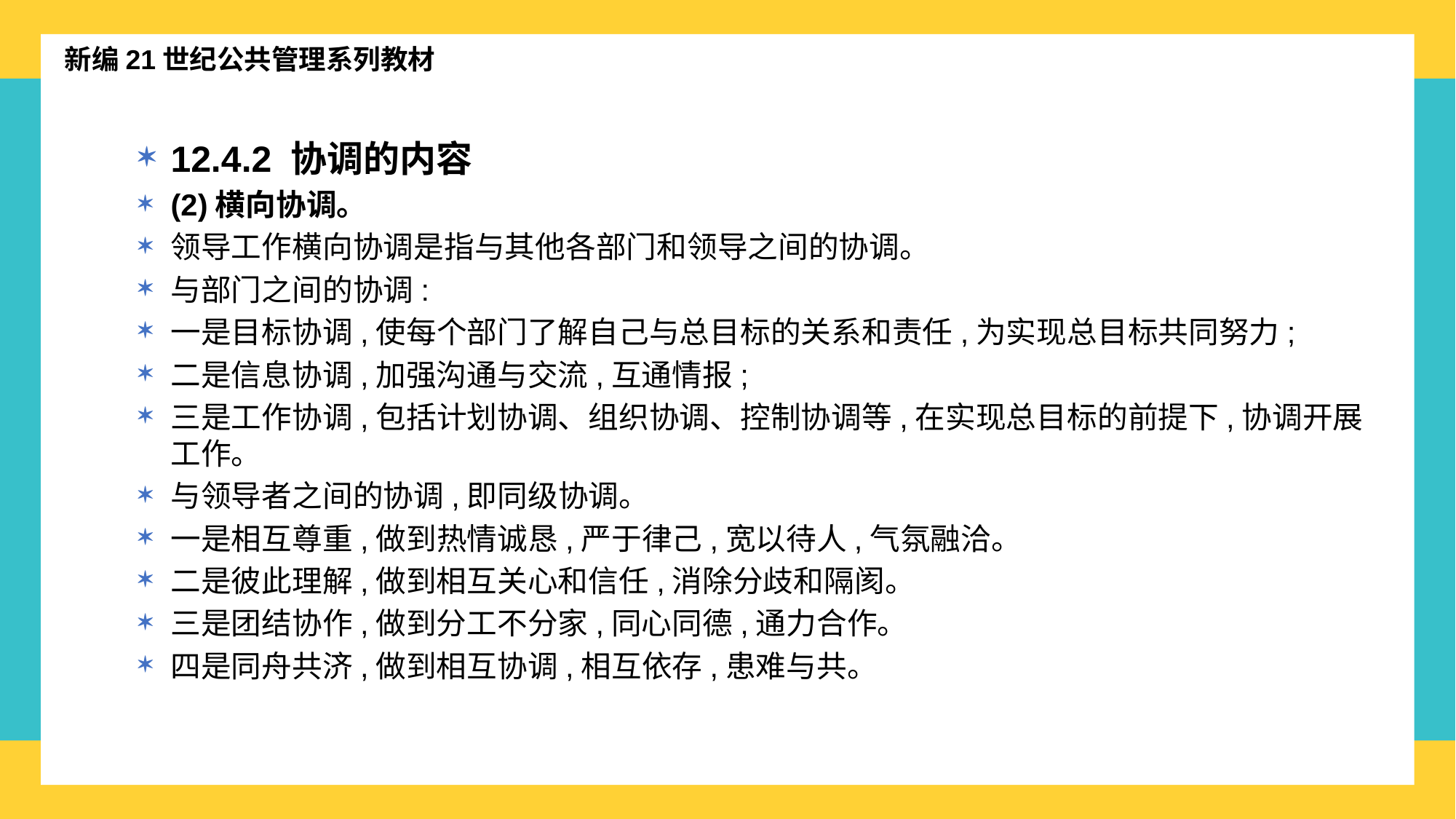

新编21世纪公共管理系列教材
12.4.2 协调的内容
(2)横向协调。
领导工作横向协调是指与其他各部门和领导之间的协调。
与部门之间的协调:
一是目标协调,使每个部门了解自己与总目标的关系和责任,为实现总目标共同努力;
二是信息协调,加强沟通与交流,互通情报;
三是工作协调,包括计划协调、组织协调、控制协调等,在实现总目标的前提下,协调开展工作。
与领导者之间的协调,即同级协调。
一是相互尊重,做到热情诚恳,严于律己,宽以待人,气氛融洽。
二是彼此理解,做到相互关心和信任,消除分歧和隔阂。
三是团结协作,做到分工不分家,同心同德,通力合作。
四是同舟共济,做到相互协调,相互依存,患难与共。